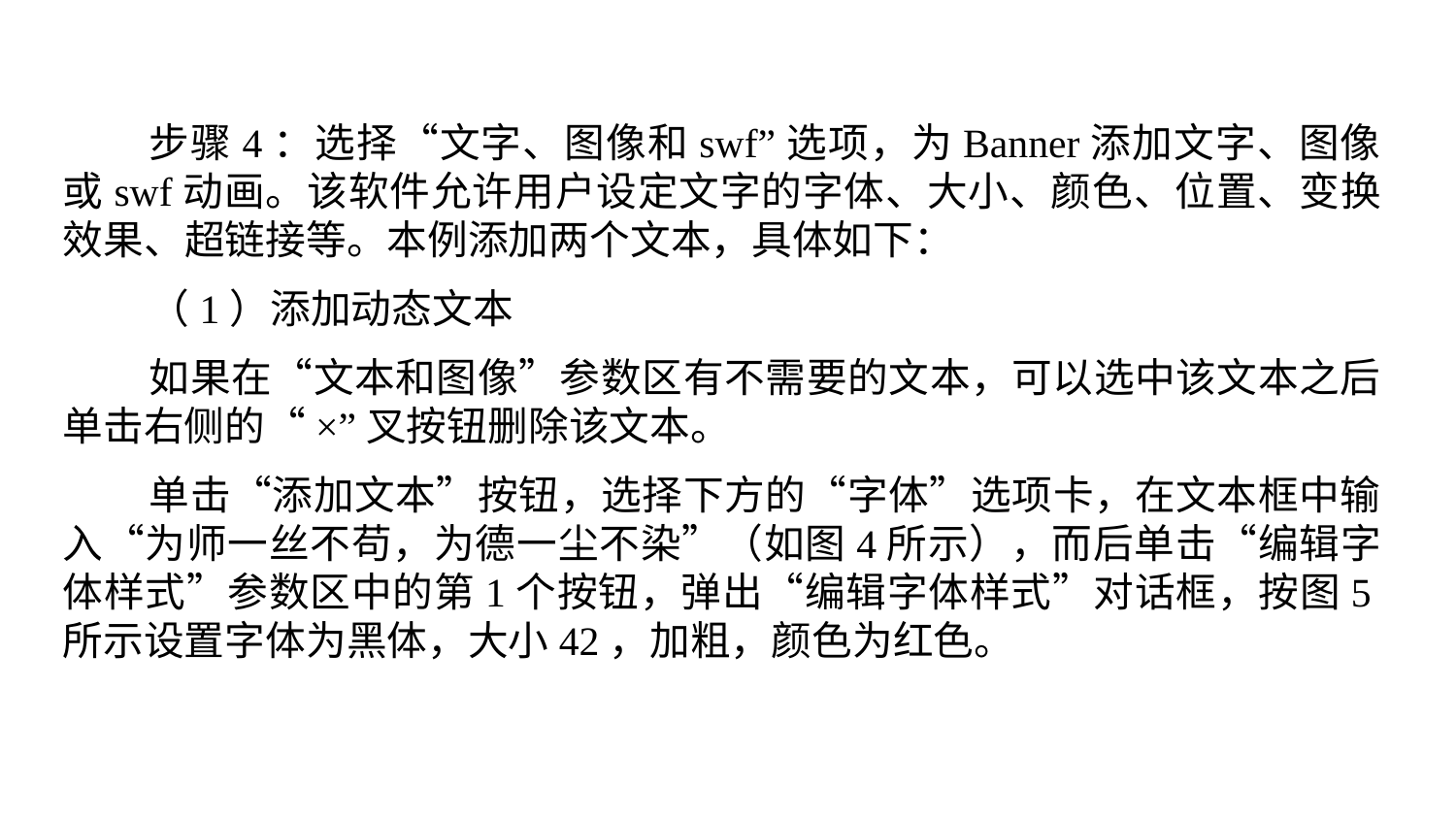

步骤4：选择“文字、图像和swf”选项，为Banner添加文字、图像或swf动画。该软件允许用户设定文字的字体、大小、颜色、位置、变换效果、超链接等。本例添加两个文本，具体如下：
（1）添加动态文本
如果在“文本和图像”参数区有不需要的文本，可以选中该文本之后单击右侧的“×”叉按钮删除该文本。
单击“添加文本”按钮，选择下方的“字体”选项卡，在文本框中输入“为师一丝不苟，为德一尘不染”（如图4所示），而后单击“编辑字体样式”参数区中的第1个按钮，弹出“编辑字体样式”对话框，按图5所示设置字体为黑体，大小42，加粗，颜色为红色。